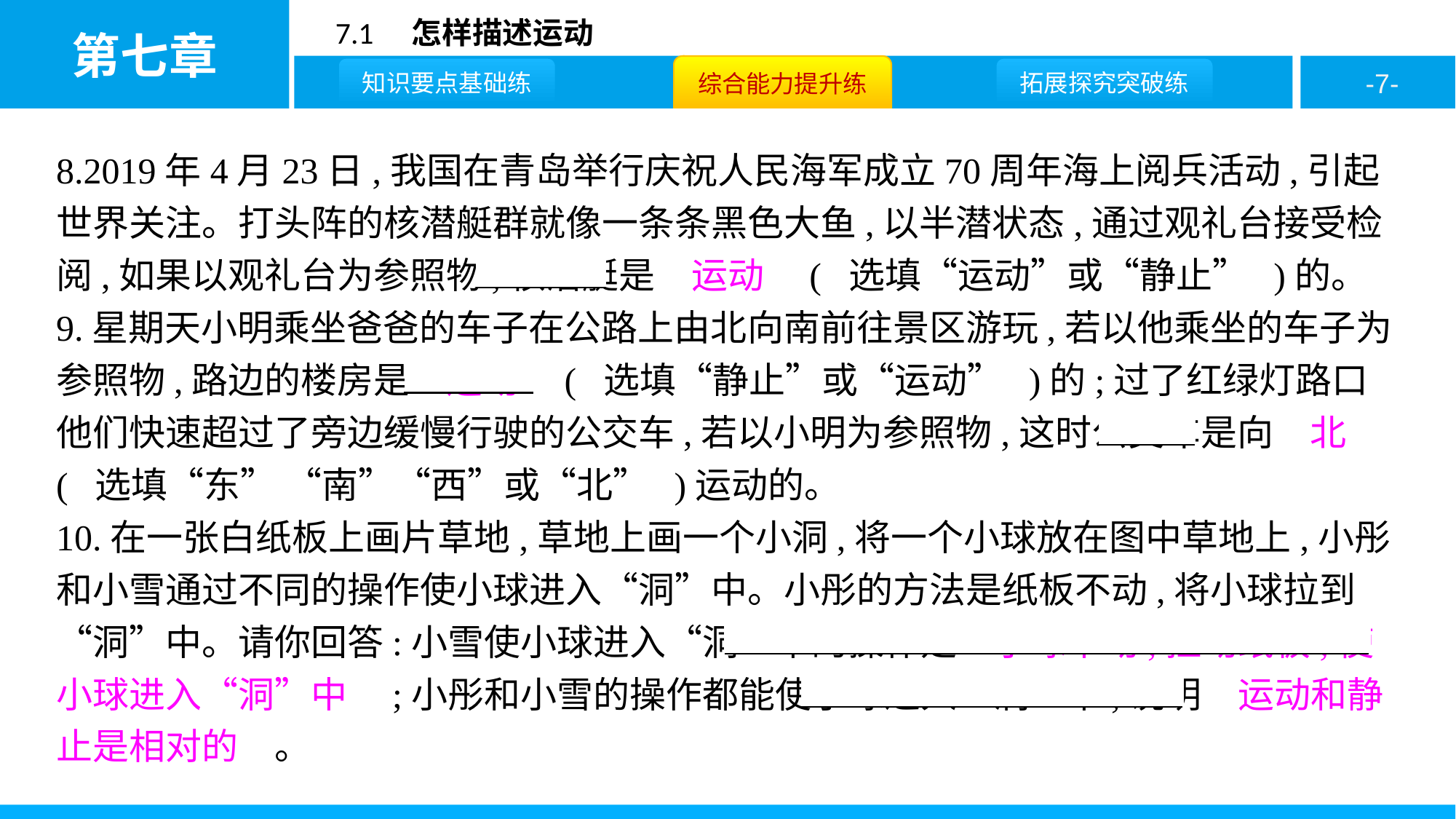

8.2019年4月23日,我国在青岛举行庆祝人民海军成立70周年海上阅兵活动,引起世界关注。打头阵的核潜艇群就像一条条黑色大鱼,以半潜状态,通过观礼台接受检阅,如果以观礼台为参照物,核潜艇是　运动　(  选填“运动”或“静止”  )的。
9.星期天小明乘坐爸爸的车子在公路上由北向南前往景区游玩,若以他乘坐的车子为参照物,路边的楼房是　运动　(  选填“静止”或“运动”  )的;过了红绿灯路口他们快速超过了旁边缓慢行驶的公交车,若以小明为参照物,这时公交车是向　北　(  选填“东” “南”“西”或“北”  )运动的。
10.在一张白纸板上画片草地,草地上画一个小洞,将一个小球放在图中草地上,小彤和小雪通过不同的操作使小球进入“洞”中。小彤的方法是纸板不动,将小球拉到“洞”中。请你回答:小雪使小球进入“洞”中的操作是　小球不动,拉动纸板,使小球进入“洞”中　;小彤和小雪的操作都能使小球进入“洞”中,说明　运动和静止是相对的　。